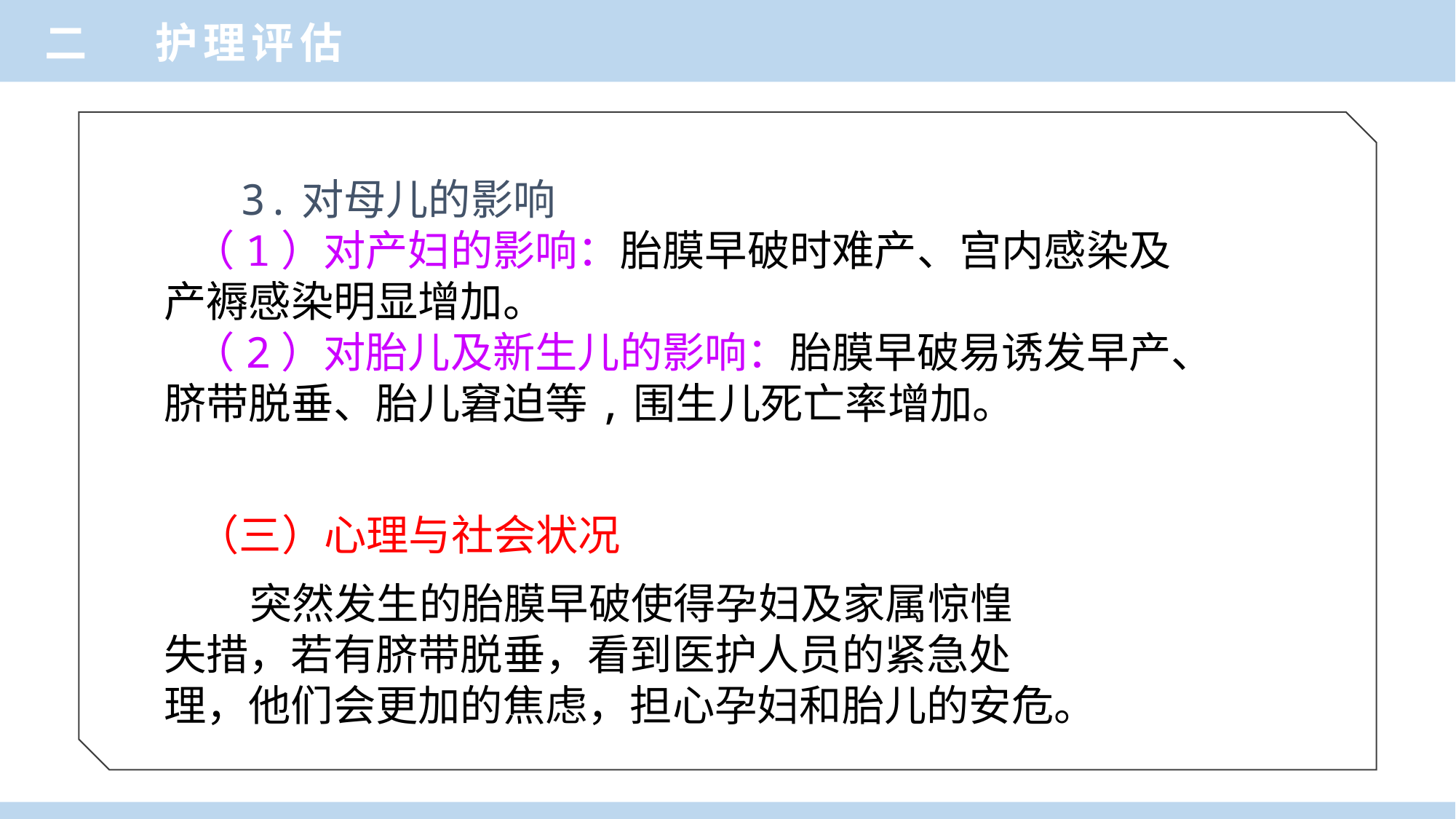

二    护理评估

   3.对母儿的影响
  （1）对产妇的影响：胎膜早破时难产、宫内感染及产褥感染明显增加。
  （2）对胎儿及新生儿的影响：胎膜早破易诱发早产、脐带脱垂、胎儿窘迫等,围生儿死亡率增加。
（三）心理与社会状况
        突然发生的胎膜早破使得孕妇及家属惊惶
失措，若有脐带脱垂，看到医护人员的紧急处
理，他们会更加的焦虑，担心孕妇和胎儿的安危。